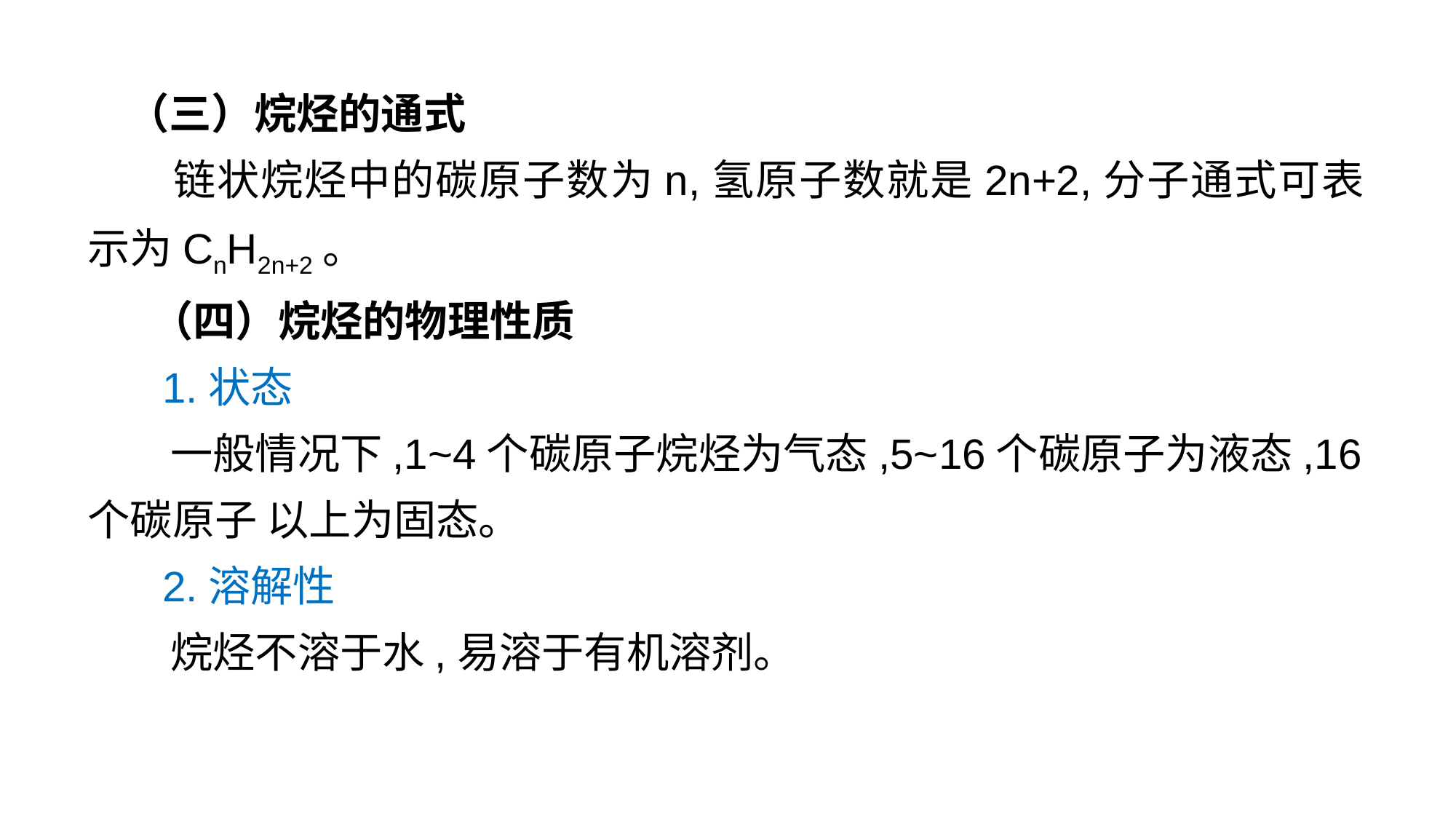

（三）烷烃的通式
 链状烷烃中的碳原子数为n,氢原子数就是2n+2,分子通式可表示为CnH2n+2。
（四）烷烃的物理性质
 1.状态
 一般情况下,1~4个碳原子烷烃为气态,5~16个碳原子为液态,16个碳原子 以上为固态。
 2.溶解性
 烷烃不溶于水,易溶于有机溶剂。